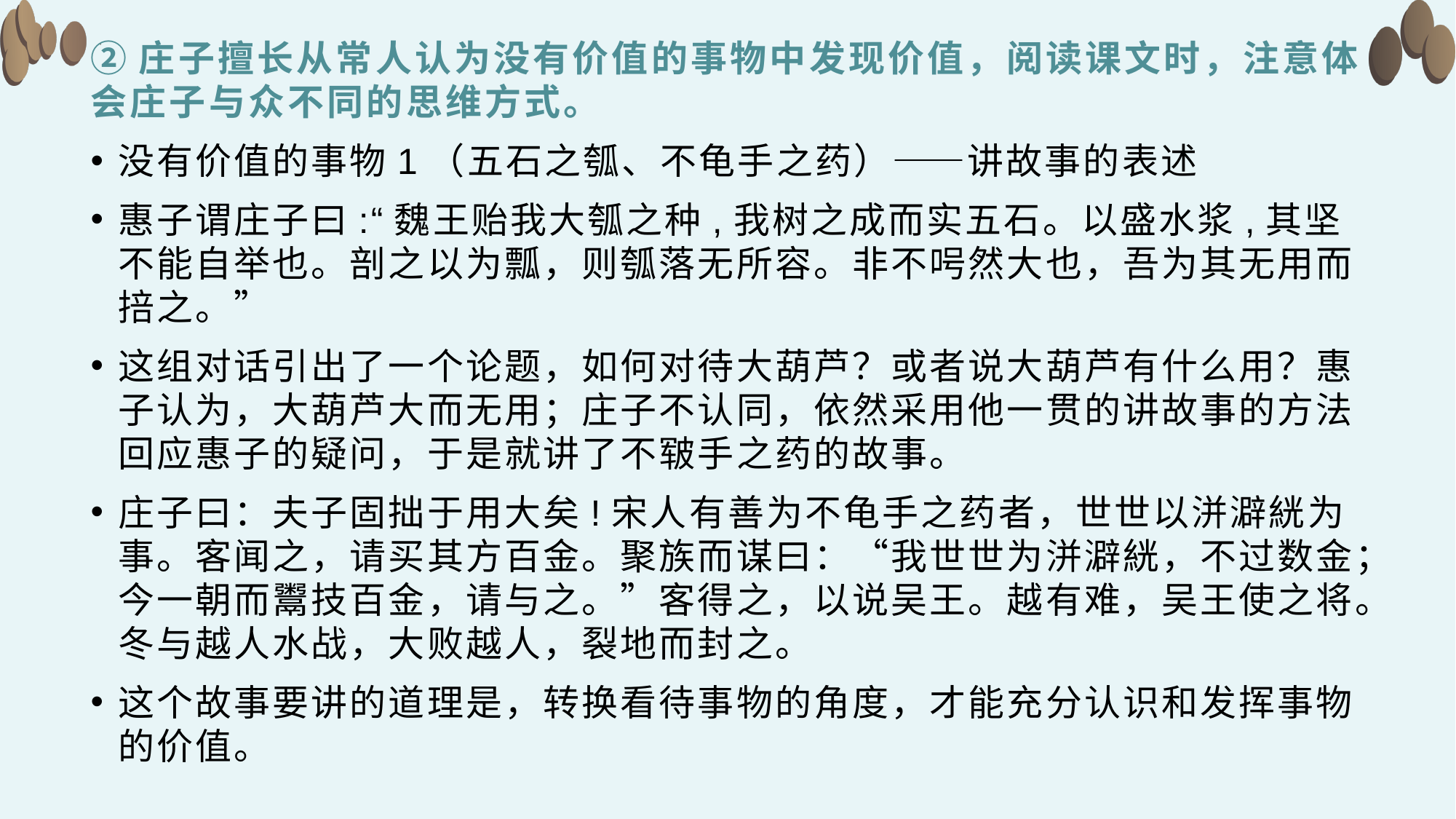

# ②庄子擅长从常人认为没有价值的事物中发现价值，阅读课文时，注意体会庄子与众不同的思维方式。
没有价值的事物1（五石之瓠、不龟手之药）——讲故事的表述
惠子谓庄子曰:“魏王贻我大瓠之种,我树之成而实五石。以盛水浆,其坚不能自举也。剖之以为瓢，则瓠落无所容。非不呺然大也，吾为其无用而掊之。”
这组对话引出了一个论题，如何对待大葫芦？或者说大葫芦有什么用？惠子认为，大葫芦大而无用；庄子不认同，依然采用他一贯的讲故事的方法回应惠子的疑问，于是就讲了不皲手之药的故事。
庄子曰：夫子固拙于用大矣!宋人有善为不龟手之药者，世世以洴澼絖为事。客闻之，请买其方百金。聚族而谋曰：“我世世为洴澼絖，不过数金；今一朝而鬻技百金，请与之。”客得之，以说吴王。越有难，吴王使之将。冬与越人水战，大败越人，裂地而封之。
这个故事要讲的道理是，转换看待事物的角度，才能充分认识和发挥事物的价值。